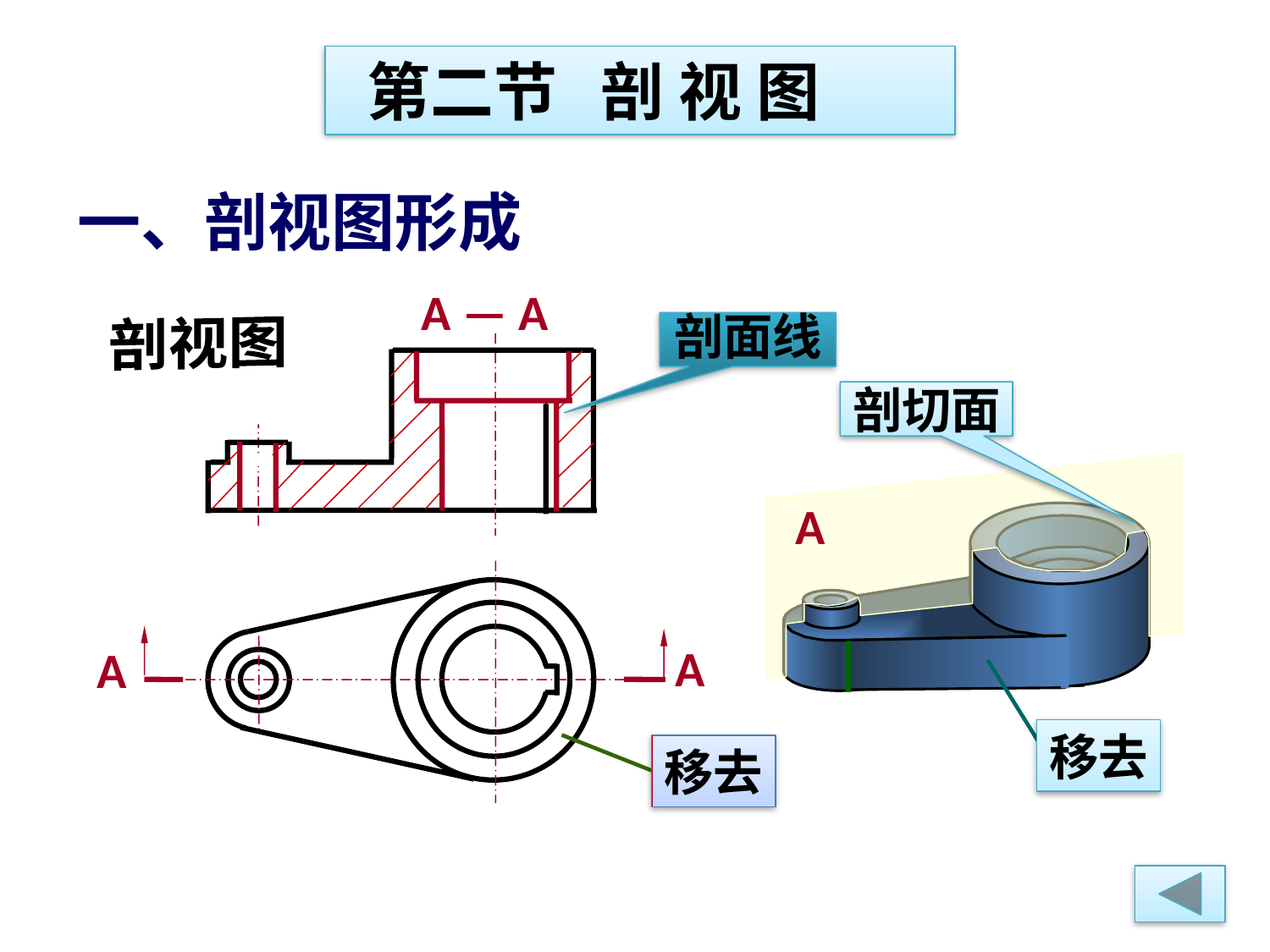

第二节   剖 视 图
一、剖视图形成
A — A
剖面线

剖视图

剖切面

A

A
A

移去

移去